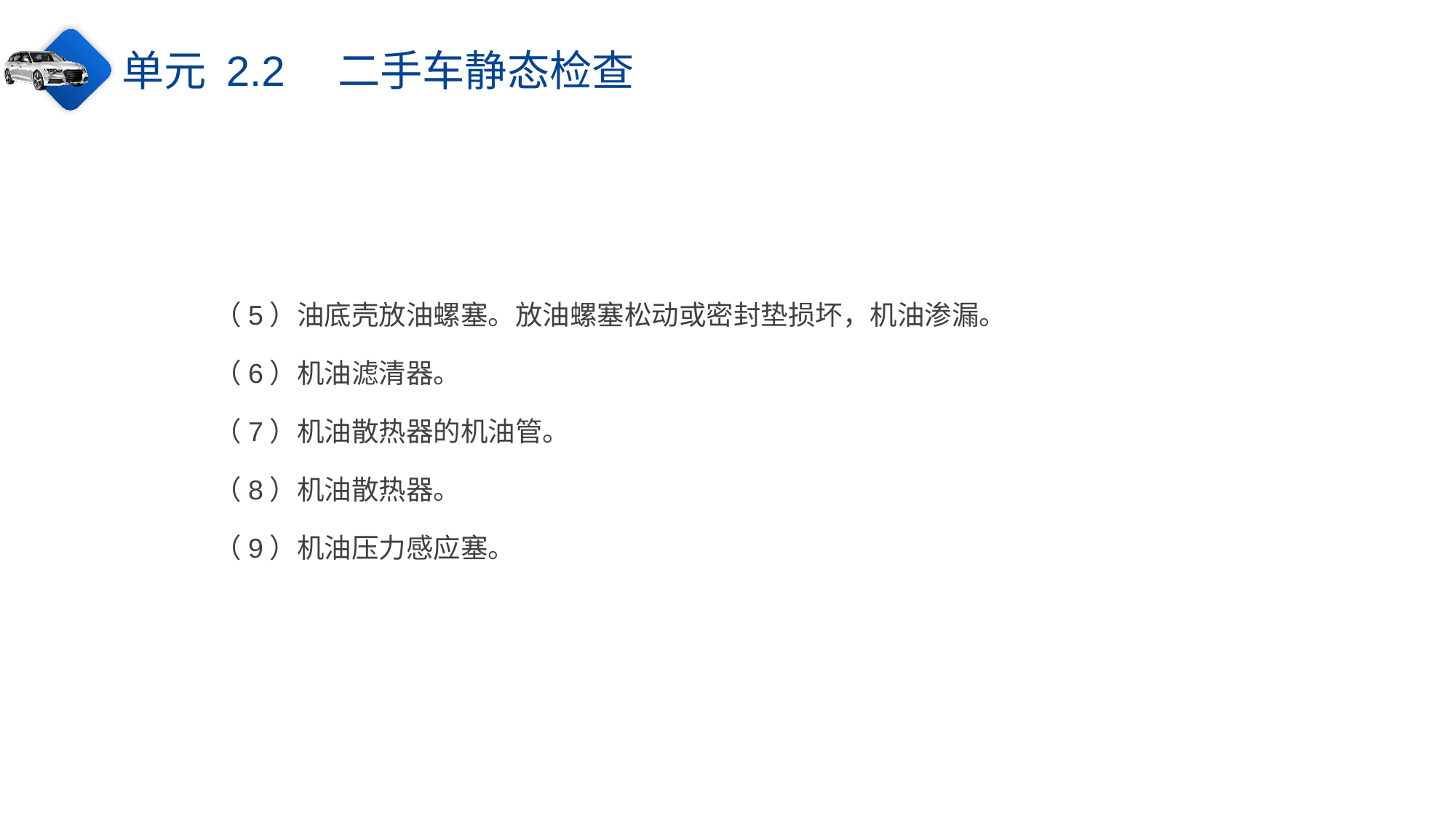

单元 2.2　二手车静态检查
（5）油底壳放油螺塞。放油螺塞松动或密封垫损坏，机油渗漏。
（6）机油滤清器。
（7）机油散热器的机油管。
（8）机油散热器。
（9）机油压力感应塞。